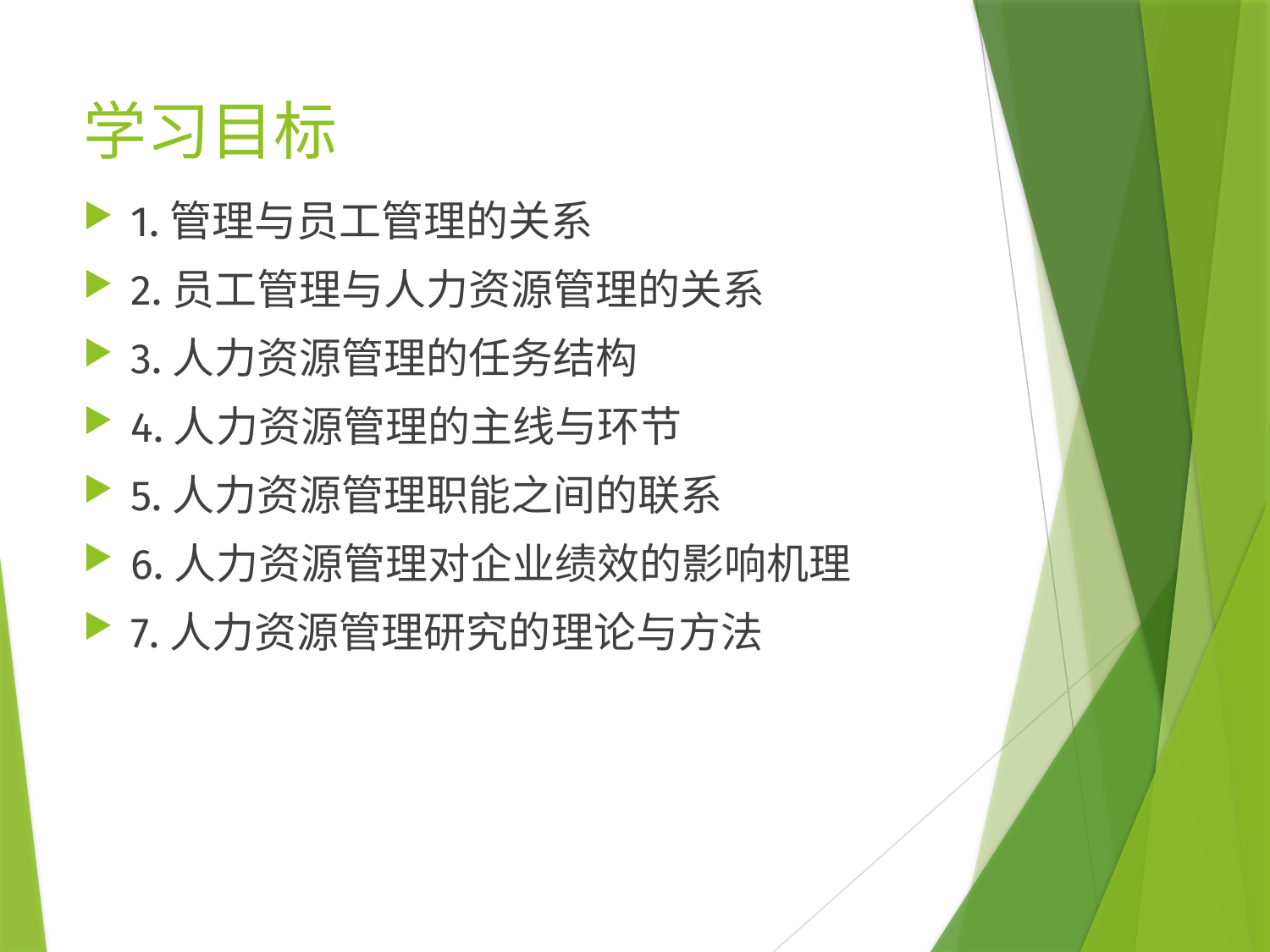

# 学习目标
1.管理与员工管理的关系
2.员工管理与人力资源管理的关系
3.人力资源管理的任务结构
4.人力资源管理的主线与环节
5.人力资源管理职能之间的联系
6.人力资源管理对企业绩效的影响机理
7.人力资源管理研究的理论与方法